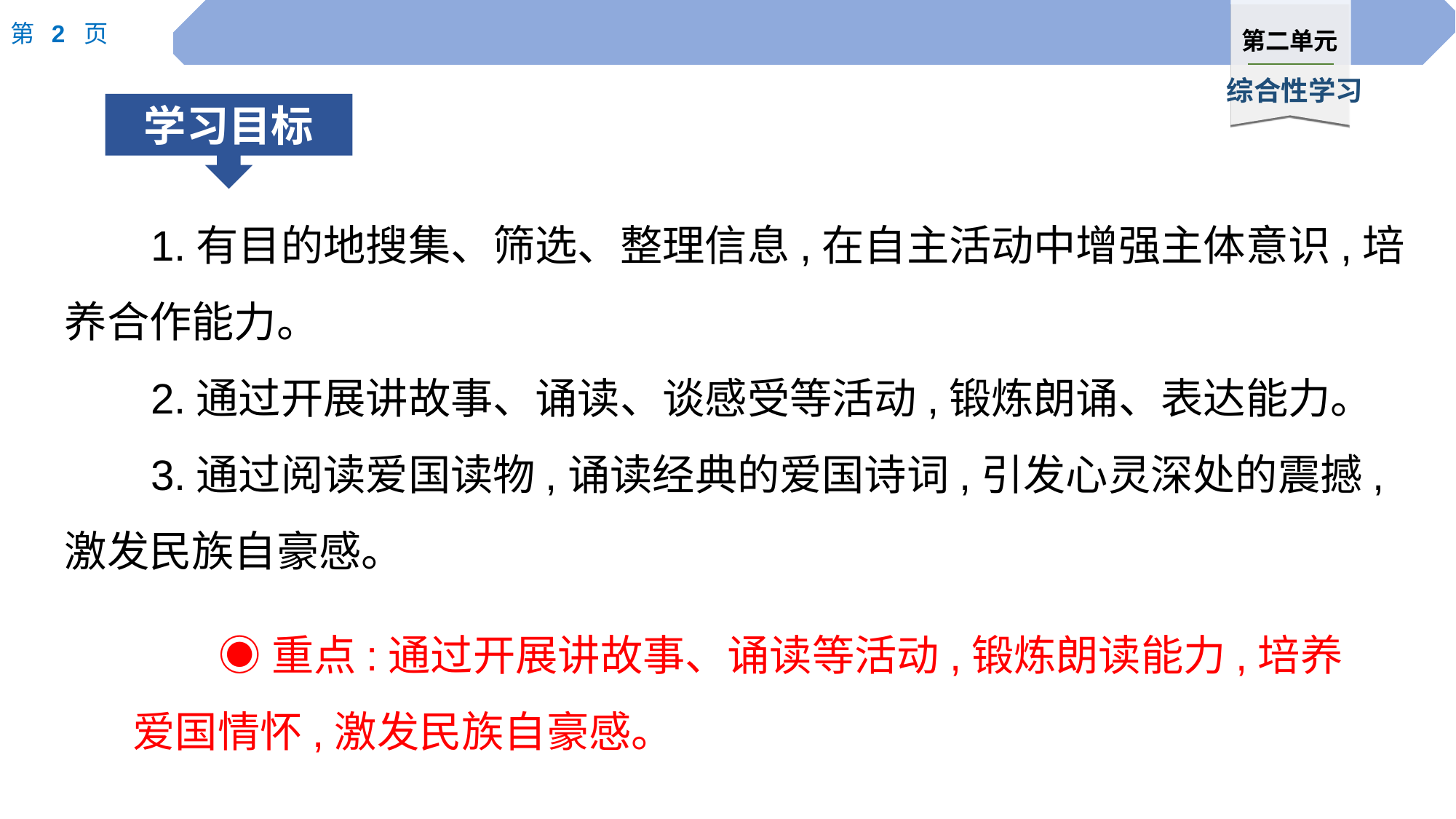

1.有目的地搜集、筛选、整理信息,在自主活动中增强主体意识,培养合作能力。
2.通过开展讲故事、诵读、谈感受等活动,锻炼朗诵、表达能力。
3.通过阅读爱国读物,诵读经典的爱国诗词,引发心灵深处的震撼,激发民族自豪感。

◉重点:通过开展讲故事、诵读等活动,锻炼朗读能力,培养爱国情怀,激发民族自豪感。